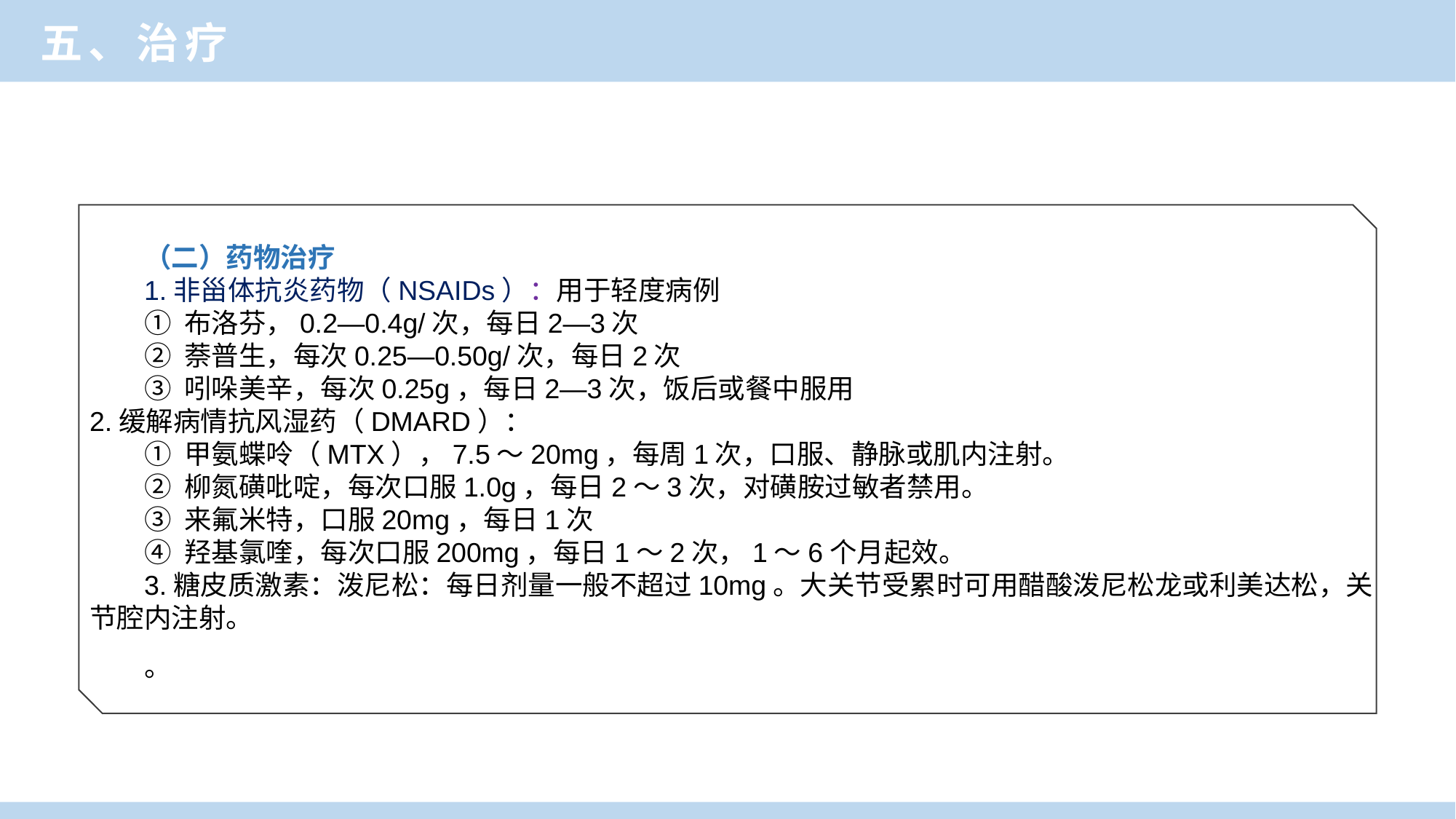

五、治疗

（二）药物治疗
1.非甾体抗炎药物（NSAIDs）：用于轻度病例
① 布洛芬，0.2—0.4g/次，每日2—3次
② 萘普生，每次0.25—0.50g/次，每日2次
③ 吲哚美辛，每次0.25g，每日2—3次，饭后或餐中服用
2.缓解病情抗风湿药（DMARD）：
① 甲氨蝶呤（MTX），7.5～20mg，每周1次，口服、静脉或肌内注射。
② 柳氮磺吡啶，每次口服1.0g，每日2～3次，对磺胺过敏者禁用。
③ 来氟米特，口服20mg，每日1次
④ 羟基氯喹，每次口服200mg，每日1～2次，1～6个月起效。
3.糖皮质激素：泼尼松：每日剂量一般不超过10mg。大关节受累时可用醋酸泼尼松龙或利美达松，关节腔内注射。
。